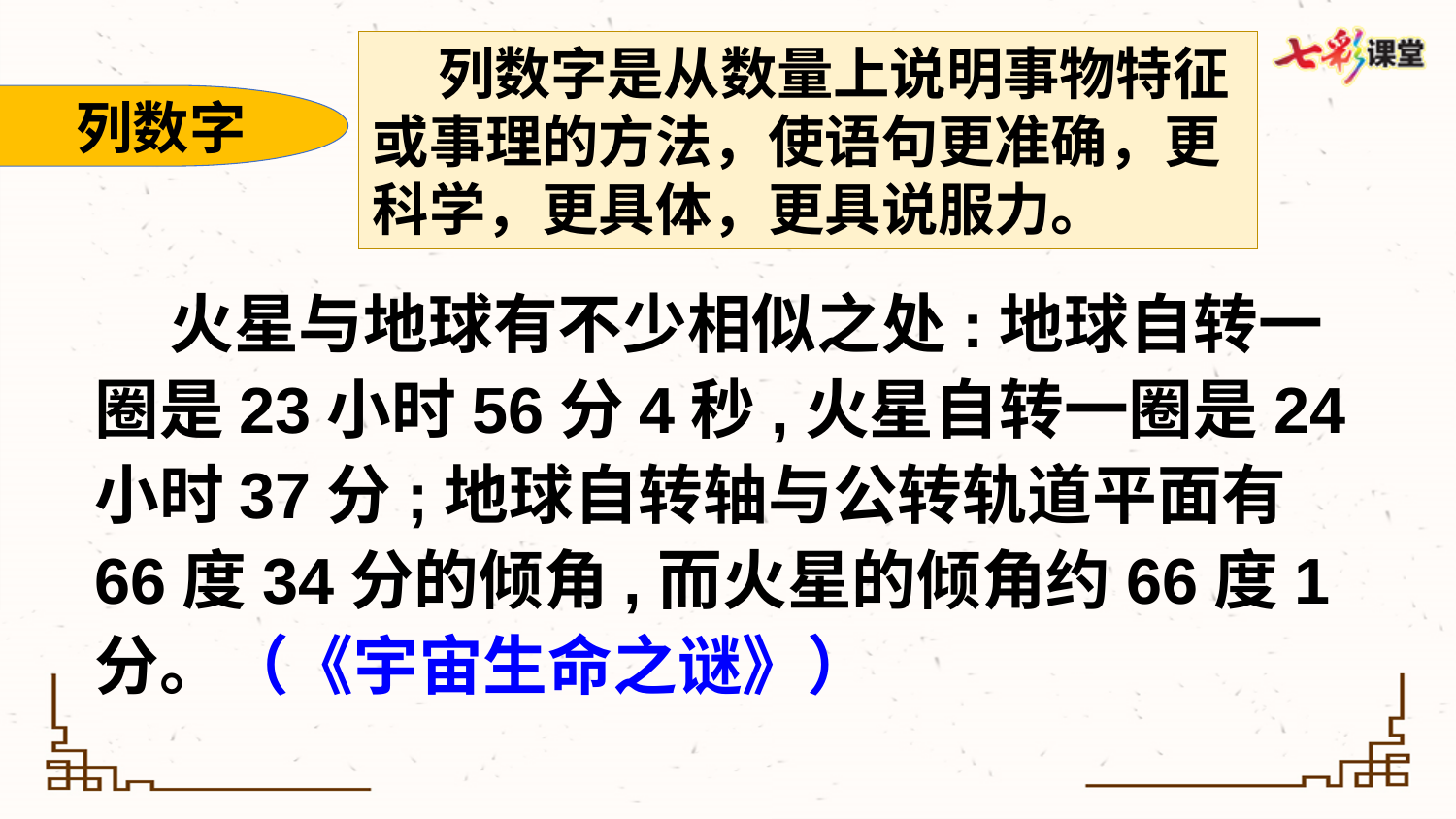

列数字是从数量上说明事物特征或事理的方法，使语句更准确，更科学，更具体，更具说服力。

列数字
    火星与地球有不少相似之处:地球自转一圈是23小时56分4秒,火星自转一圈是24小时37分;地球自转轴与公转轨道平面有66度34分的倾角,而火星的倾角约66度1分。（《宇宙生命之谜》）